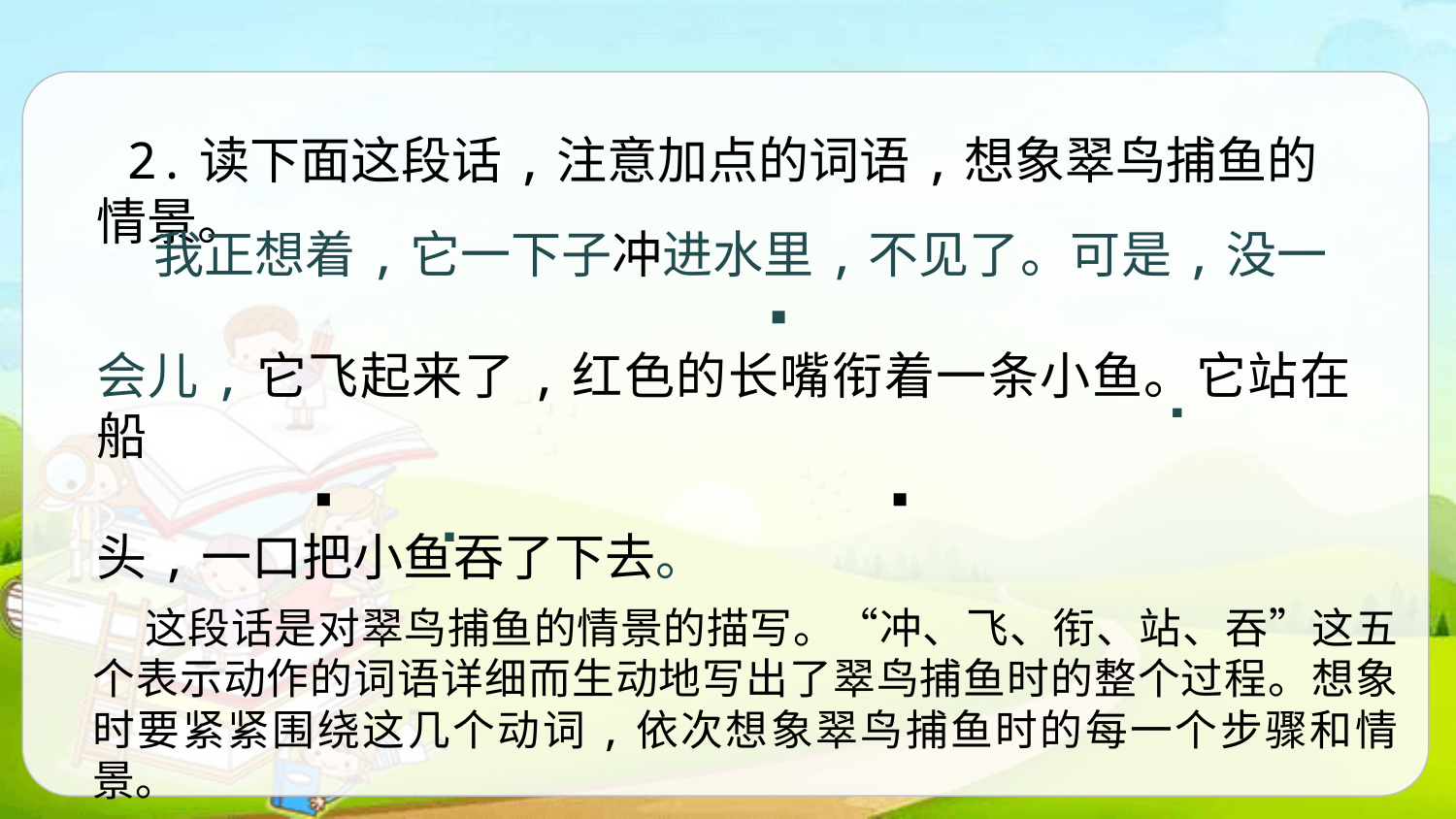

2.读下面这段话,注意加点的词语,想象翠鸟捕鱼的情景。
    我正想着,它一下子冲进水里,不见了。可是,没一
                      ▪
会儿,它飞起来了,红色的长嘴衔着一条小鱼。它站在船
       ▪                  ▪
头,一口把小鱼吞了下去。

▪
▪
    这段话是对翠鸟捕鱼的情景的描写。“冲、飞、衔、站、吞”这五个表示动作的词语详细而生动地写出了翠鸟捕鱼时的整个过程。想象时要紧紧围绕这几个动词,依次想象翠鸟捕鱼时的每一个步骤和情景。